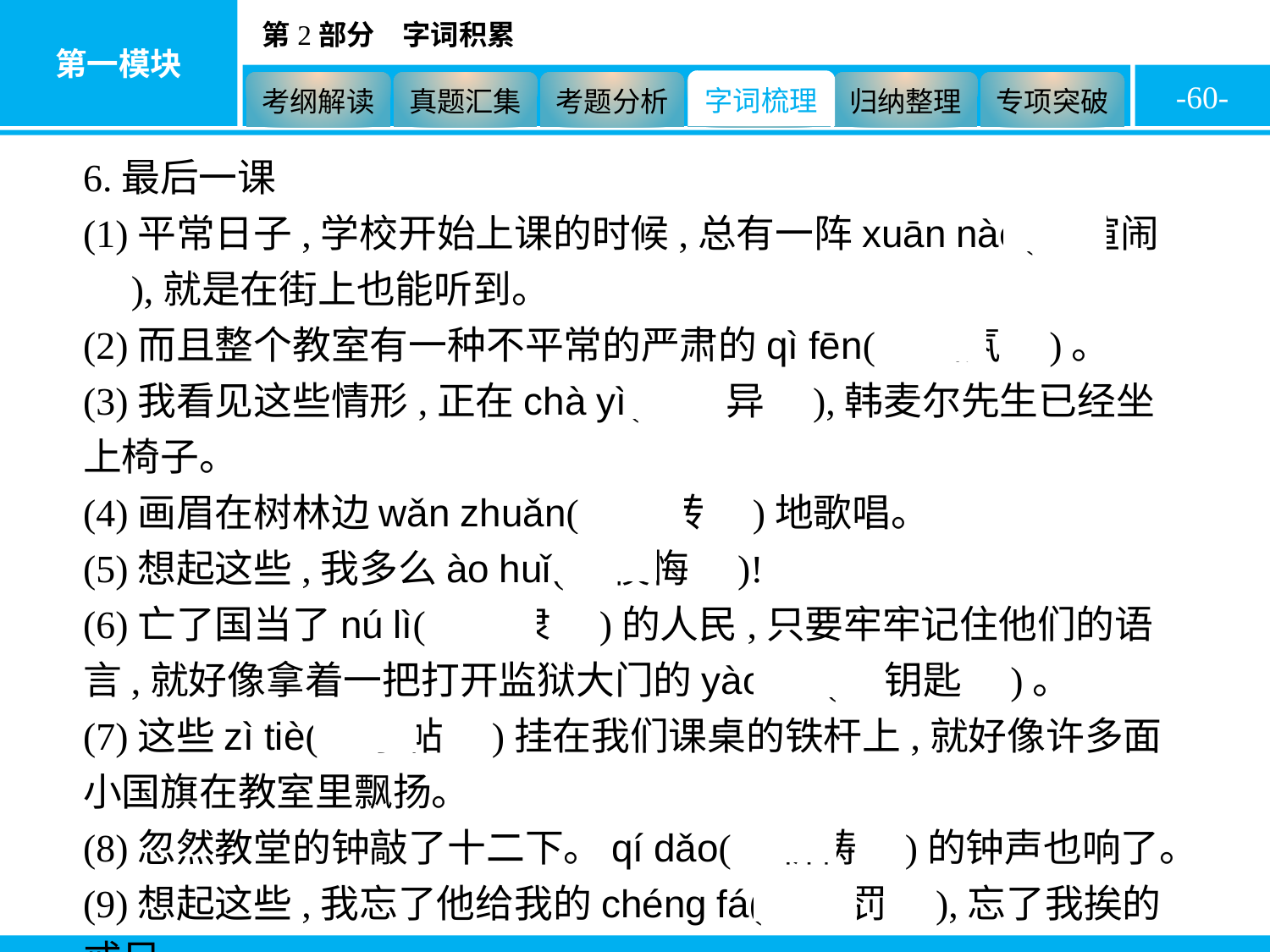

-60-
6.最后一课
(1)平常日子,学校开始上课的时候,总有一阵xuān nào(　喧闹　),就是在街上也能听到。
(2)而且整个教室有一种不平常的严肃的qì fēn(　气氛　)。
(3)我看见这些情形,正在chà yì(　诧异　),韩麦尔先生已经坐上椅子。
(4)画眉在树林边wǎn zhuǎn(　婉转　)地歌唱。
(5)想起这些,我多么ào huǐ(　懊悔　)!
(6)亡了国当了nú lì(　奴隶　)的人民,只要牢牢记住他们的语言,就好像拿着一把打开监狱大门的yào shi(　钥匙　)。
(7)这些zì tiè(　字帖　)挂在我们课桌的铁杆上,就好像许多面小国旗在教室里飘扬。
(8)忽然教堂的钟敲了十二下。qí dǎo(　祈祷　)的钟声也响了。
(9)想起这些,我忘了他给我的chéng fá(　惩罚　),忘了我挨的戒尺。